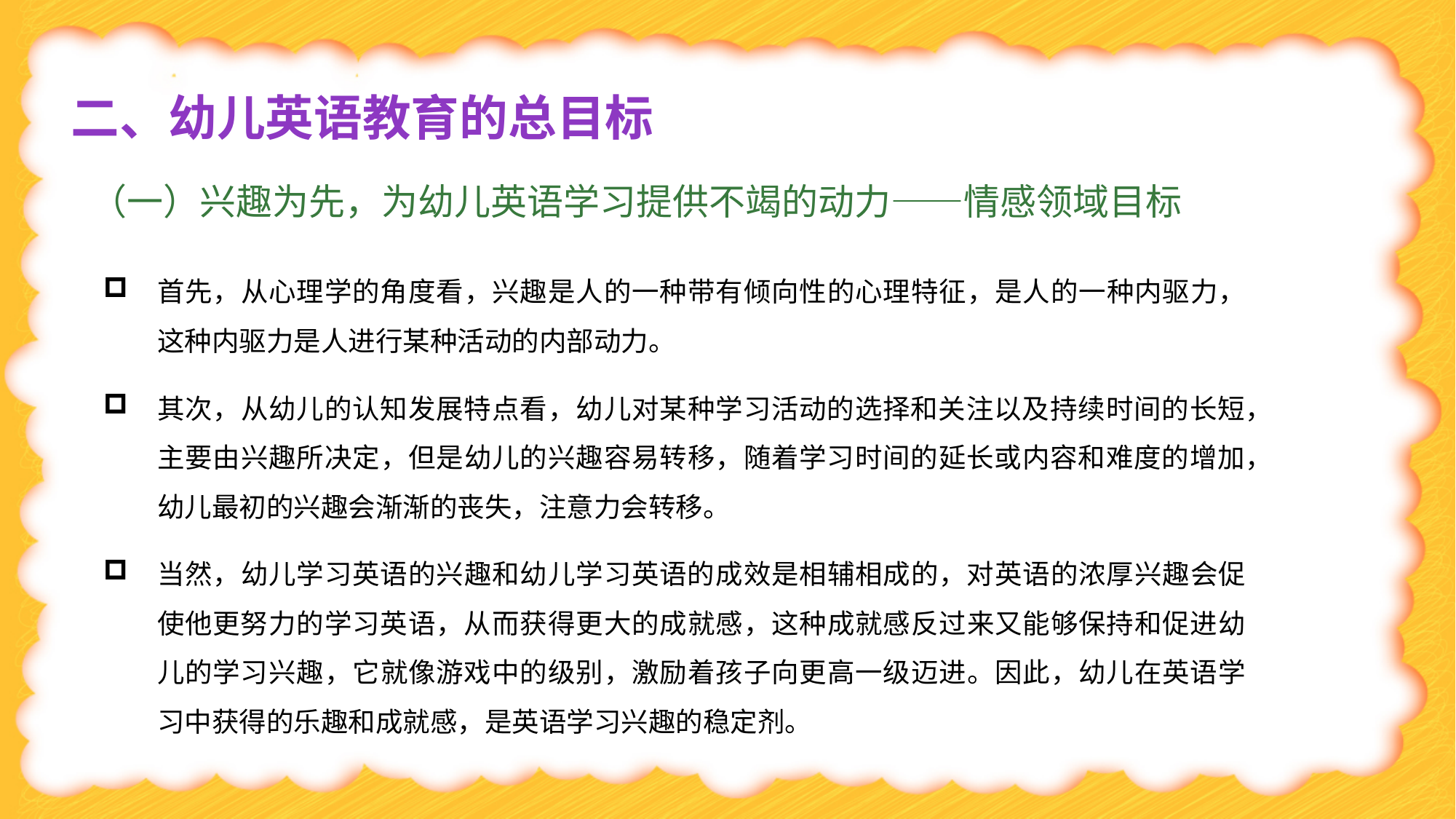

二、幼儿英语教育的总目标

（一）兴趣为先，为幼儿英语学习提供不竭的动力——情感领域目标
首先，从心理学的角度看，兴趣是人的一种带有倾向性的心理特征，是人的一种内驱力，这种内驱力是人进行某种活动的内部动力。
其次，从幼儿的认知发展特点看，幼儿对某种学习活动的选择和关注以及持续时间的长短，主要由兴趣所决定，但是幼儿的兴趣容易转移，随着学习时间的延长或内容和难度的增加，幼儿最初的兴趣会渐渐的丧失，注意力会转移。
当然，幼儿学习英语的兴趣和幼儿学习英语的成效是相辅相成的，对英语的浓厚兴趣会促使他更努力的学习英语，从而获得更大的成就感，这种成就感反过来又能够保持和促进幼儿的学习兴趣，它就像游戏中的级别，激励着孩子向更高一级迈进。因此，幼儿在英语学习中获得的乐趣和成就感，是英语学习兴趣的稳定剂。